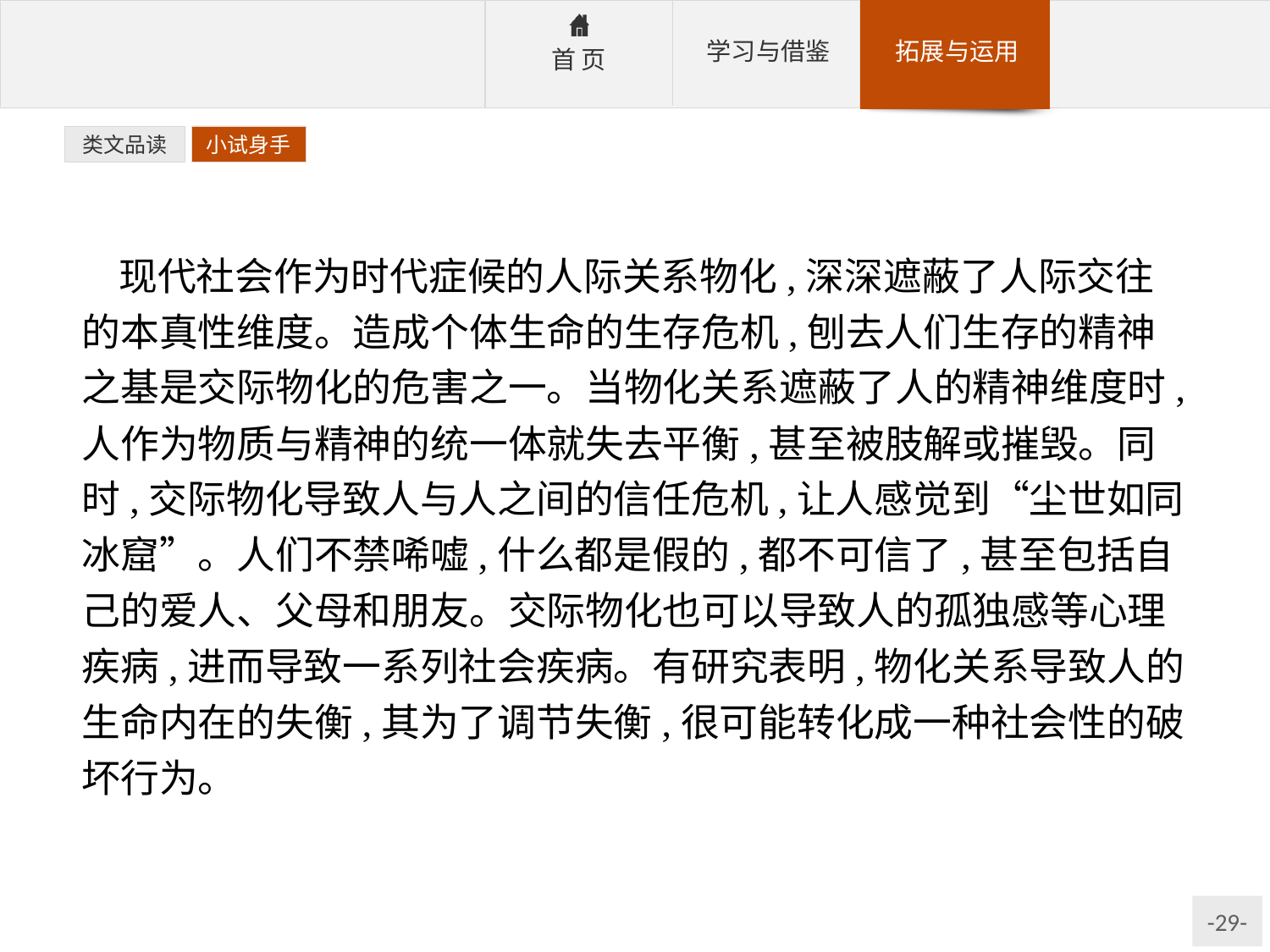

类文品读
小试身手
现代社会作为时代症候的人际关系物化,深深遮蔽了人际交往的本真性维度。造成个体生命的生存危机,刨去人们生存的精神之基是交际物化的危害之一。当物化关系遮蔽了人的精神维度时,人作为物质与精神的统一体就失去平衡,甚至被肢解或摧毁。同时,交际物化导致人与人之间的信任危机,让人感觉到“尘世如同冰窟”。人们不禁唏嘘,什么都是假的,都不可信了,甚至包括自己的爱人、父母和朋友。交际物化也可以导致人的孤独感等心理疾病,进而导致一系列社会疾病。有研究表明,物化关系导致人的生命内在的失衡,其为了调节失衡,很可能转化成一种社会性的破坏行为。